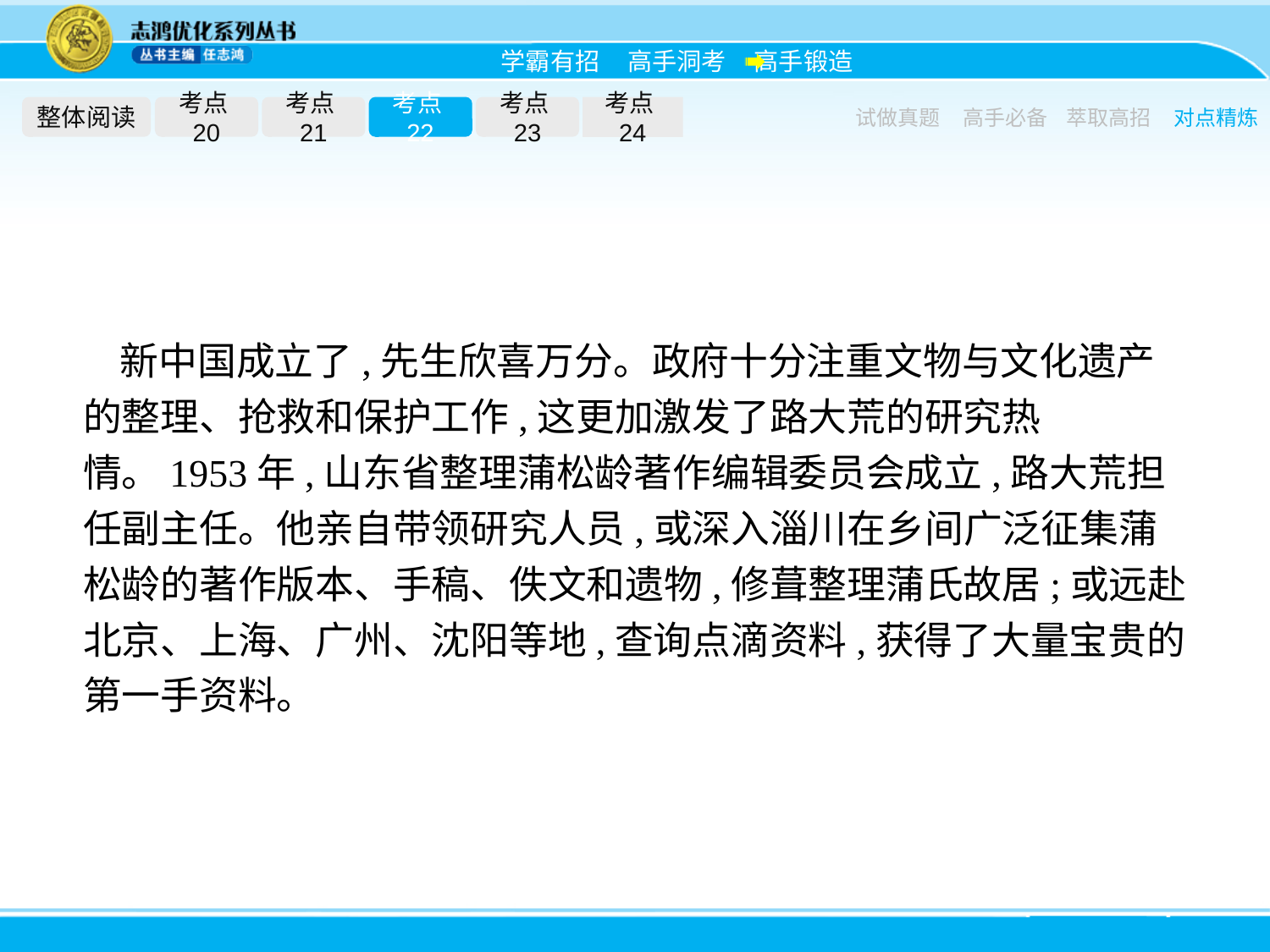

整体阅读
考点20
考点21
考点22
考点23
考点24
试做真题
高手必备
萃取高招
对点精炼
新中国成立了,先生欣喜万分。政府十分注重文物与文化遗产的整理、抢救和保护工作,这更加激发了路大荒的研究热情。1953年,山东省整理蒲松龄著作编辑委员会成立,路大荒担任副主任。他亲自带领研究人员,或深入淄川在乡间广泛征集蒲松龄的著作版本、手稿、佚文和遗物,修葺整理蒲氏故居;或远赴北京、上海、广州、沈阳等地,查询点滴资料,获得了大量宝贵的第一手资料。